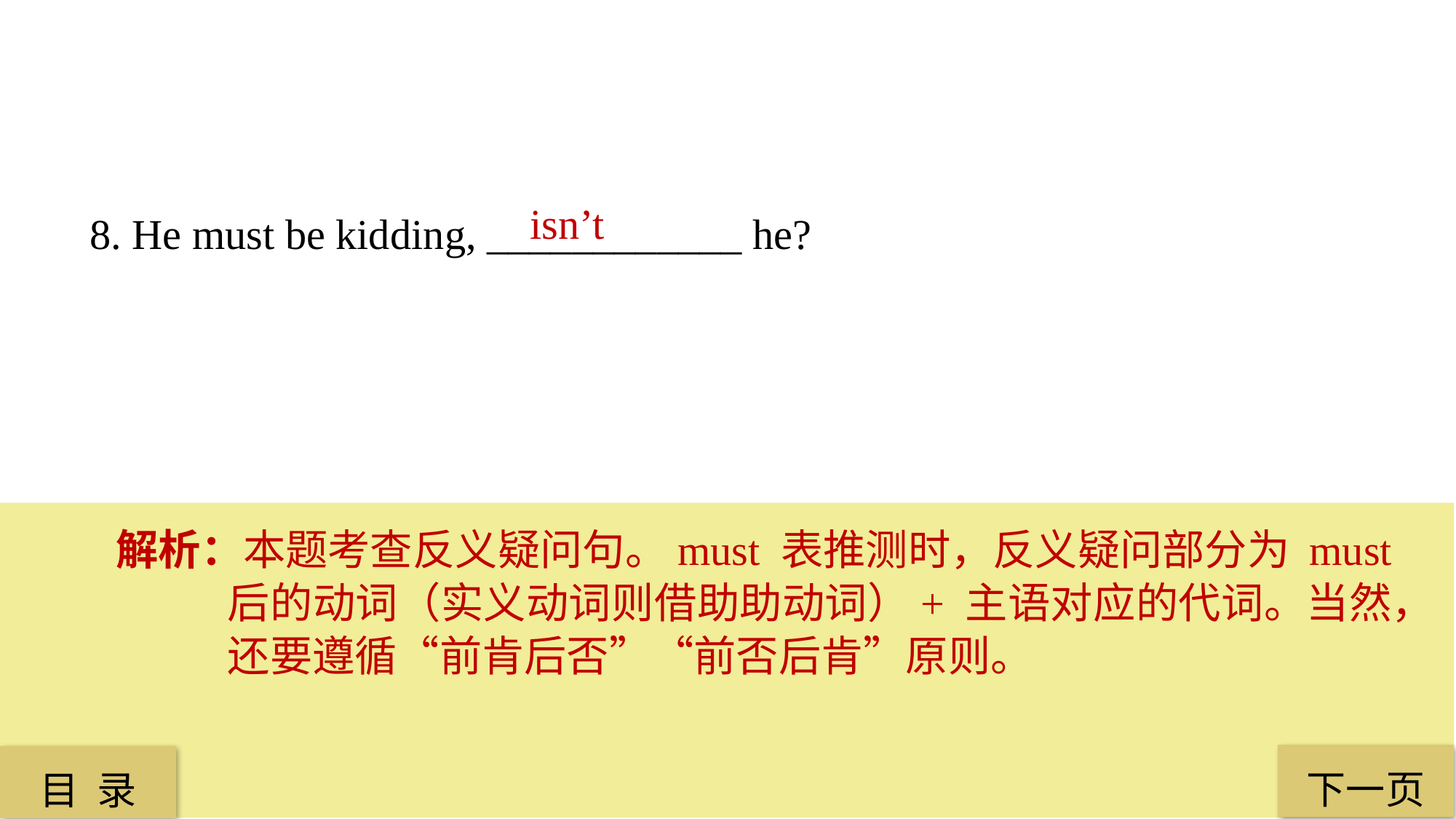

isn’t
8. He must be kidding, ____________ he?
解析：本题考查反义疑问句。must 表推测时，反义疑问部分为 must 后的动词（实义动词则借助助动词）+ 主语对应的代词。当然，还要遵循“前肯后否”“前否后肯”原则。